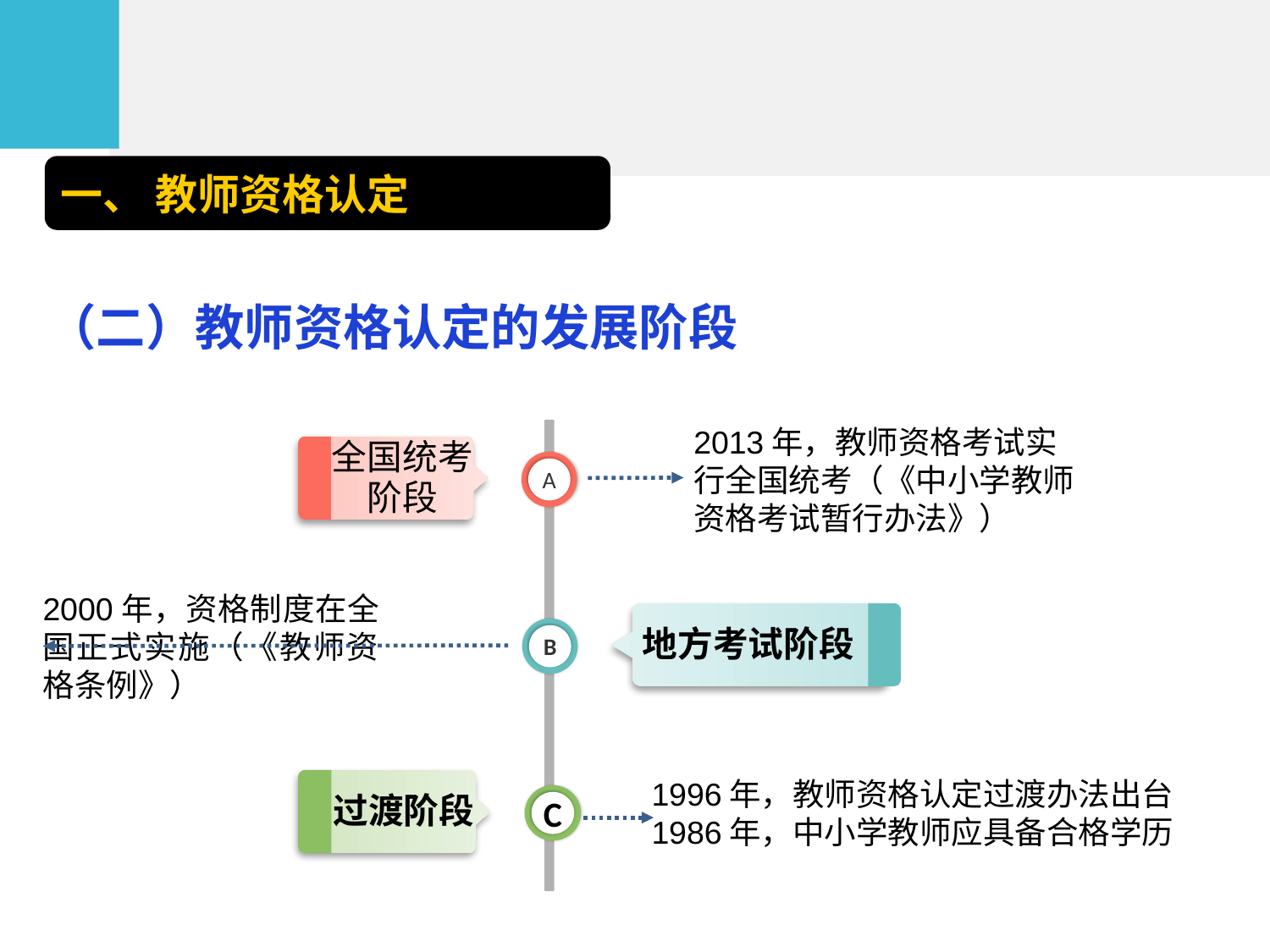

一、 教师资格认定

（二）教师资格认定的发展阶段

全国统考阶段

2013年，教师资格考试实行全国统考（《中小学教师资格考试暂行办法》）

A
地方考试阶段

2000年，资格制度在全国正式实施（《教师资格条例》）

B
过渡阶段

1996年，教师资格认定过渡办法出台
1986年，中小学教师应具备合格学历

C